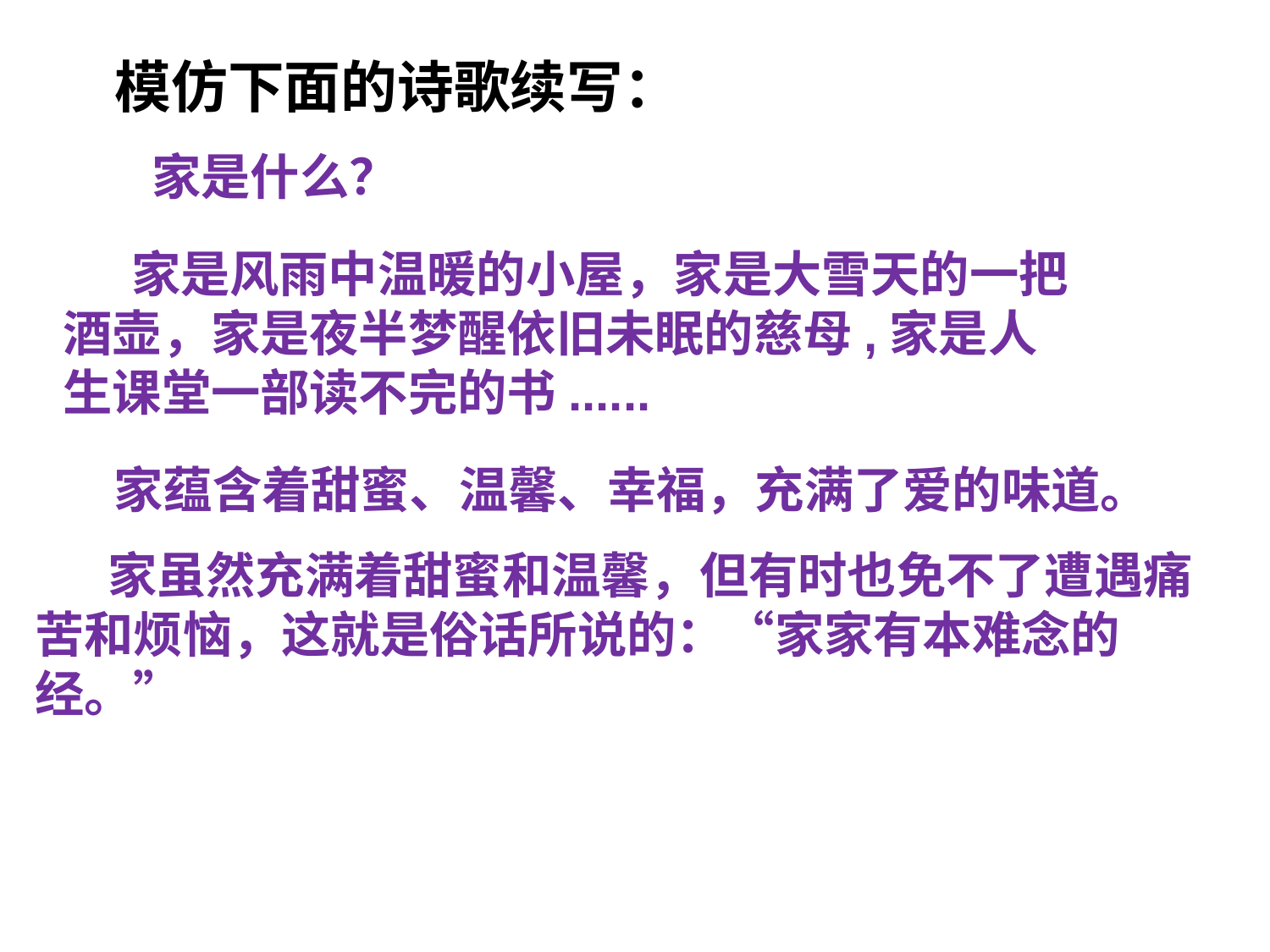

模仿下面的诗歌续写：
  家是什么？
     家是风雨中温暖的小屋，家是大雪天的一把酒壶，家是夜半梦醒依旧未眠的慈母,家是人生课堂一部读不完的书......
      家蕴含着甜蜜、温馨、幸福，充满了爱的味道。
         家虽然充满着甜蜜和温馨，但有时也免不了遭遇痛苦和烦恼，这就是俗话所说的：“家家有本难念的经。”